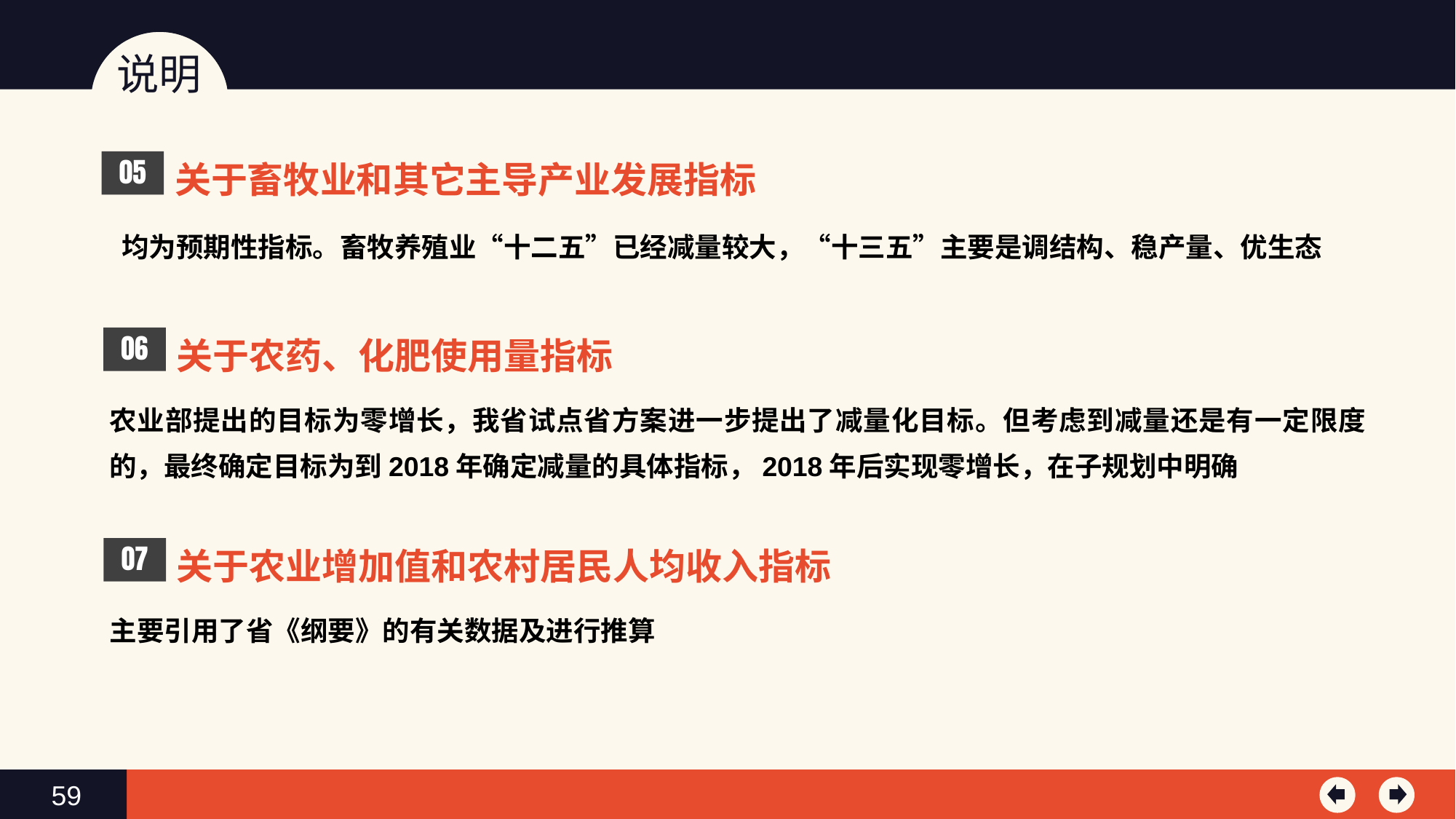

说明
关于畜牧业和其它主导产业发展指标
05
 均为预期性指标。畜牧养殖业“十二五”已经减量较大，“十三五”主要是调结构、稳产量、优生态
关于农药、化肥使用量指标
06
农业部提出的目标为零增长，我省试点省方案进一步提出了减量化目标。但考虑到减量还是有一定限度的，最终确定目标为到2018年确定减量的具体指标，2018年后实现零增长，在子规划中明确
关于农业增加值和农村居民人均收入指标
07
主要引用了省《纲要》的有关数据及进行推算
59